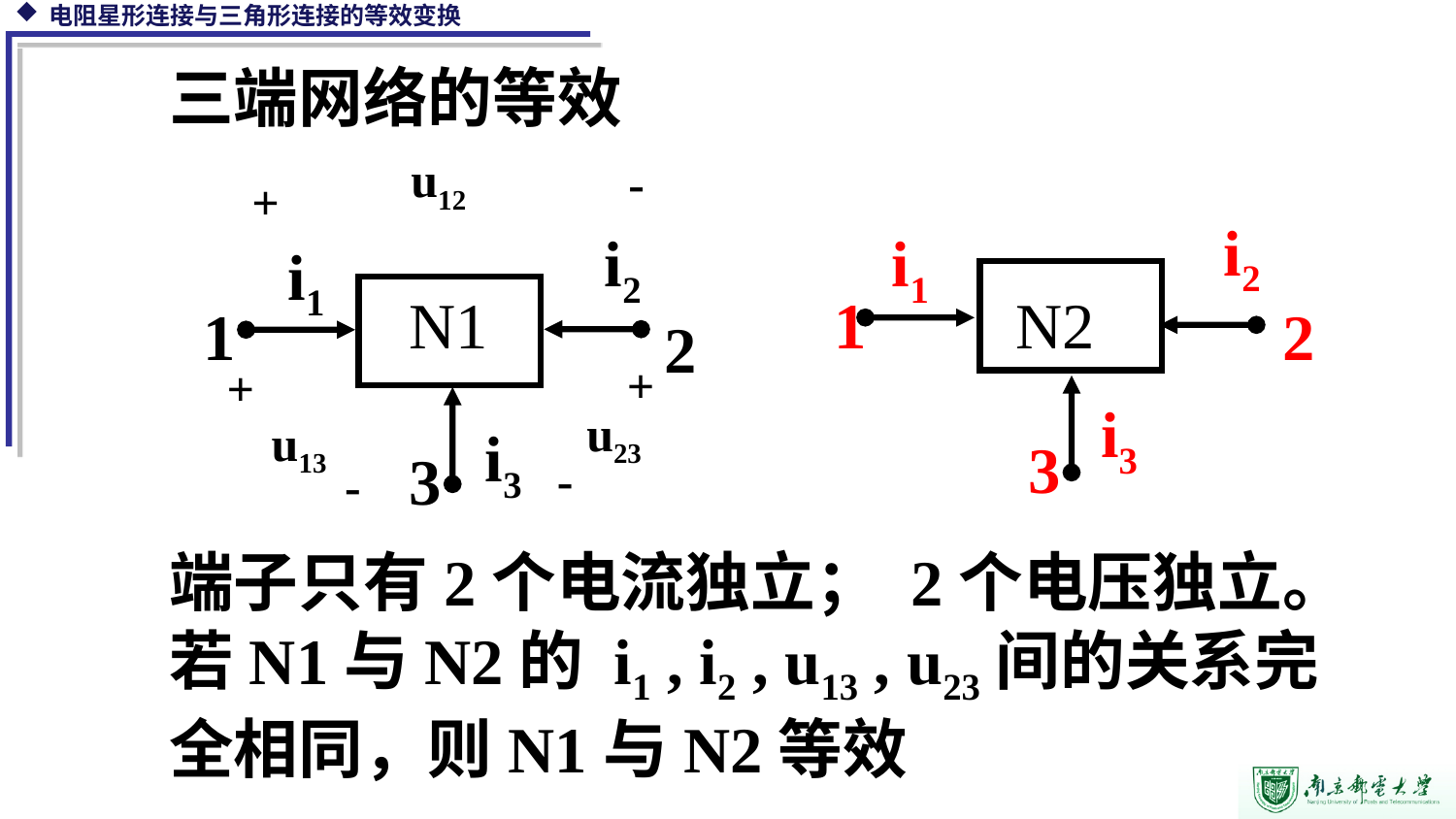

三端网络的等效

i2
i1
i2
i1

N1
1
N2
1
2
2

i3

i3
3
3
u12
-
+
+
+
u23
u13
-
-
端子只有2个电流独立； 2个电压独立。
若N1与N2的 i1 , i2 , u13 , u23间的关系完全相同，则N1与N2等效